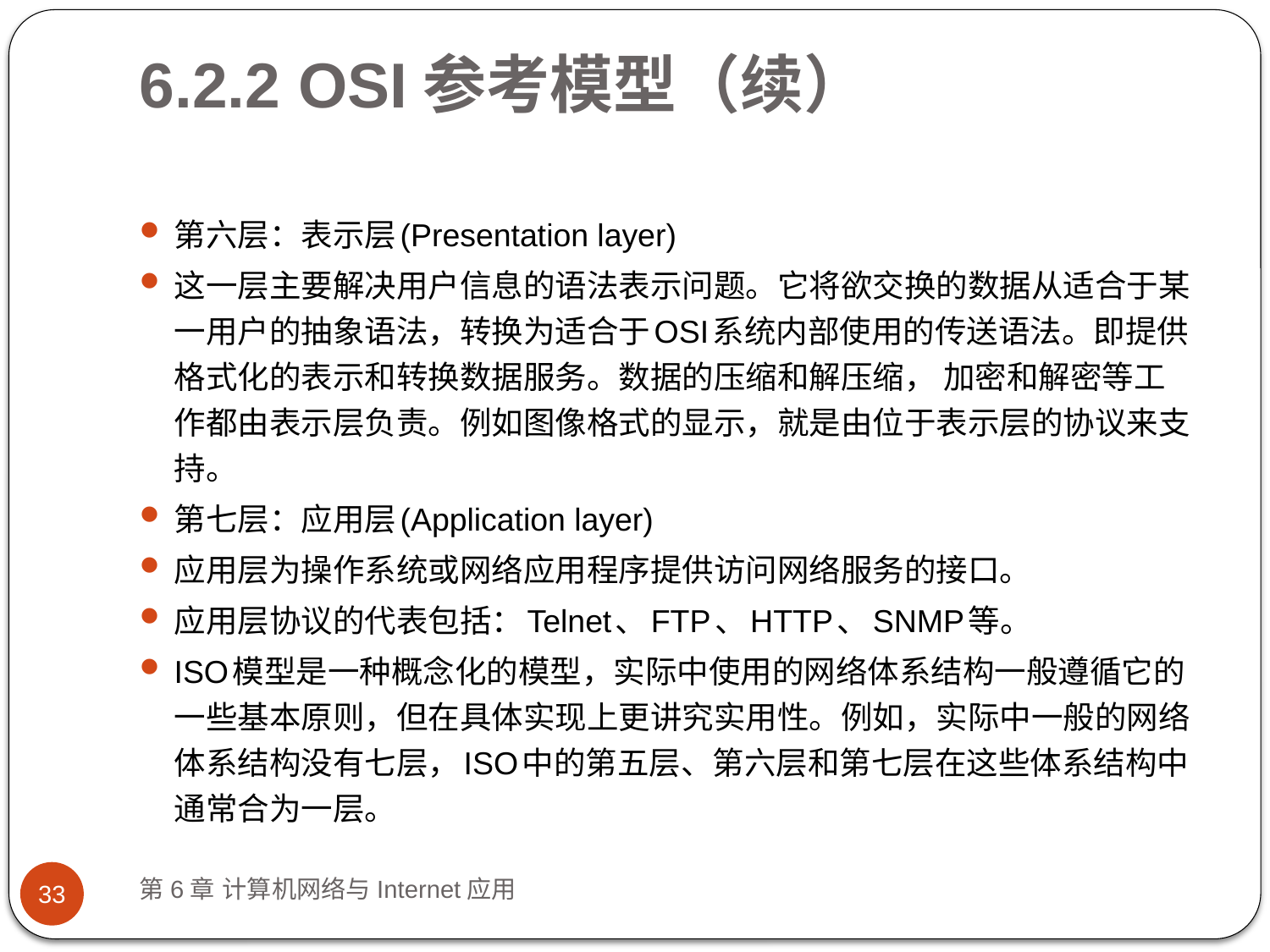

# 6.2.2 OSI参考模型（续）
第六层：表示层(Presentation layer)
这一层主要解决用户信息的语法表示问题。它将欲交换的数据从适合于某一用户的抽象语法，转换为适合于OSI系统内部使用的传送语法。即提供格式化的表示和转换数据服务。数据的压缩和解压缩， 加密和解密等工作都由表示层负责。例如图像格式的显示，就是由位于表示层的协议来支持。
第七层：应用层(Application layer)
应用层为操作系统或网络应用程序提供访问网络服务的接口。
应用层协议的代表包括：Telnet、FTP、HTTP、SNMP等。
ISO模型是一种概念化的模型，实际中使用的网络体系结构一般遵循它的一些基本原则，但在具体实现上更讲究实用性。例如，实际中一般的网络体系结构没有七层，ISO中的第五层、第六层和第七层在这些体系结构中通常合为一层。

第6章 计算机网络与Internet应用
33